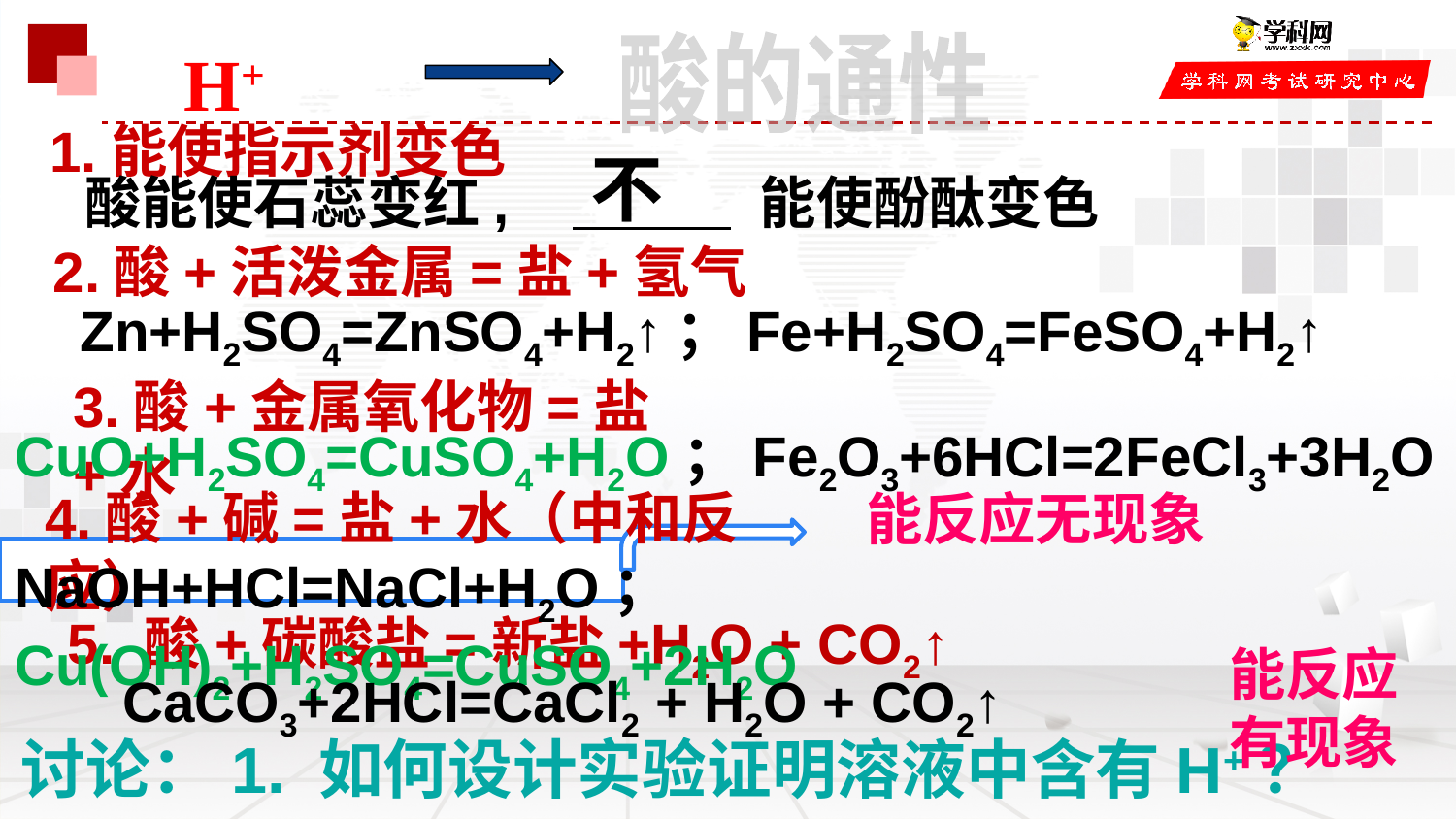

酸的通性
H+

1.能使指示剂变色

不
酸能使石蕊变红,               能使酚酞变色

2.酸+活泼金属=盐+氢气
Zn+H2SO4=ZnSO4+H2↑；Fe+H2SO4=FeSO4+H2↑
3.酸+金属氧化物=盐+水
CuO+H2SO4=CuSO4+H2O；Fe2O3+6HCl=2FeCl3+3H2O
4.酸+碱=盐+水（中和反应）
能反应无现象

NaOH+HCl=NaCl+H2O；Cu(OH)2+H2SO4=CuSO4+2H2O
5. 酸+碳酸盐=新盐+H2O + CO2↑
能反应
有现象
CaCO3+2HCl=CaCl2 + H2O + CO2↑
讨论：1. 如何设计实验证明溶液中含有H+？